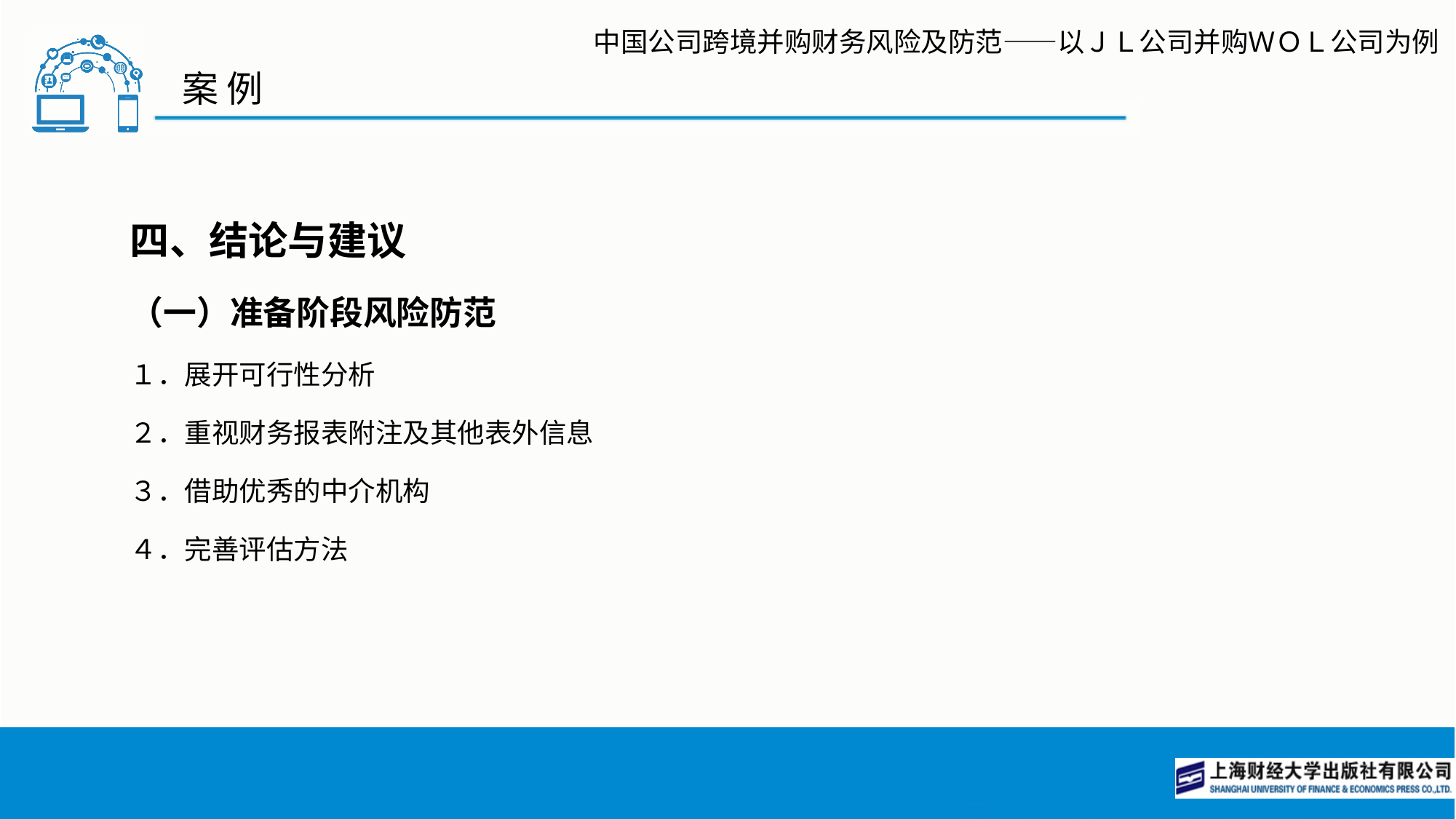

中国公司跨境并购财务风险及防范——以ＪＬ公司并购ＷＯＬ公司为例
# 案 例
四、结论与建议
（一）准备阶段风险防范
１．展开可行性分析
２．重视财务报表附注及其他表外信息
３．借助优秀的中介机构
４．完善评估方法